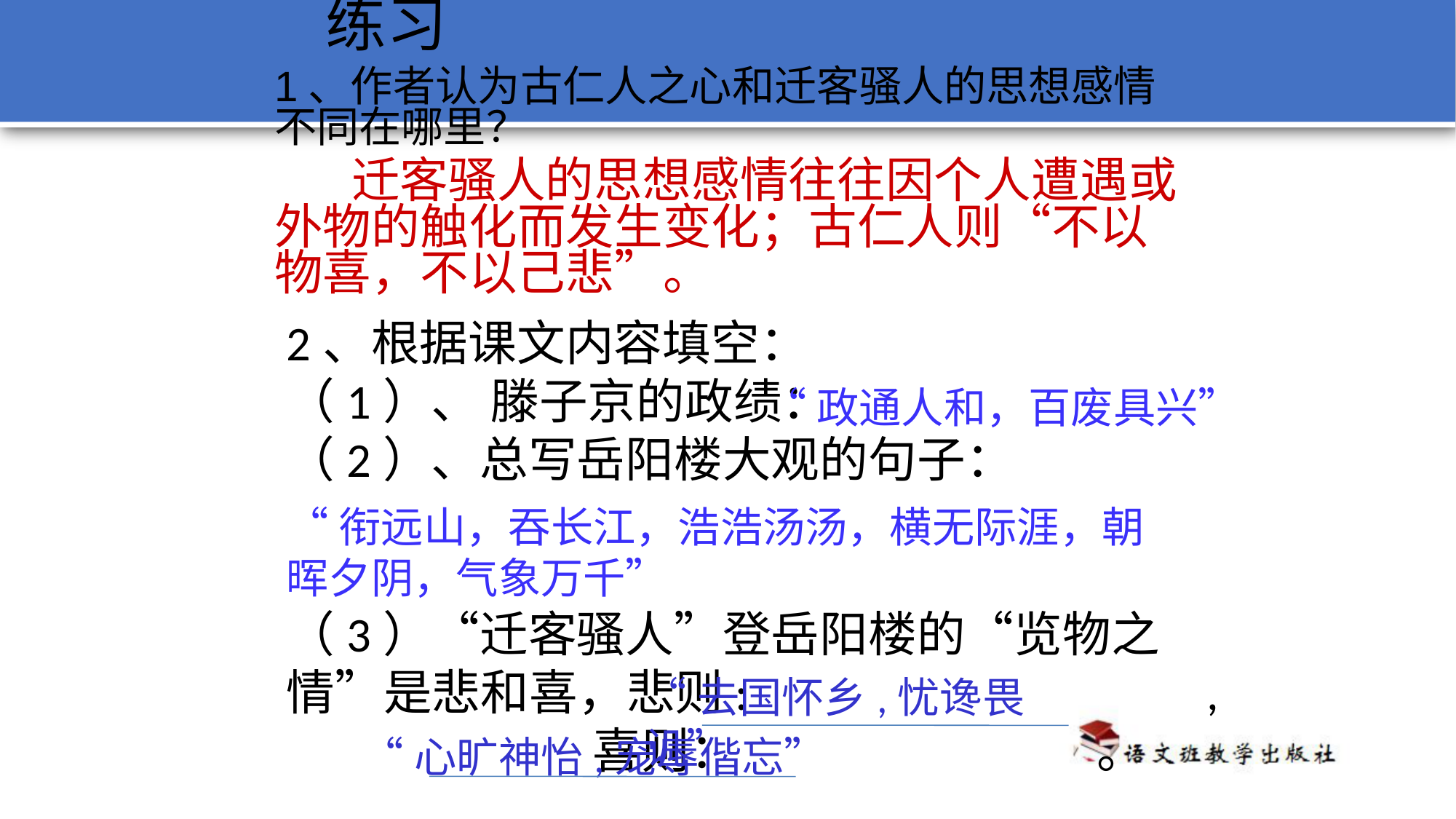

练习
1、作者认为古仁人之心和迁客骚人的思想感情不同在哪里？

      迁客骚人的思想感情往往因个人遭遇或外物的触化而发生变化；古仁人则“不以物喜，不以己悲”。
2、根据课文内容填空：
（1）、 滕子京的政绩：
（2）、总写岳阳楼大观的句子：

（3）“迁客骚人”登岳阳楼的“览物之情”是悲和喜，悲则:                                          ,                            喜则：                                 。
“政通人和，百废具兴”
“衔远山，吞长江，浩浩汤汤，横无际涯，朝晖夕阴，气象万千”
“去国怀乡,忧谗畏讥”
“心旷神怡,宠辱偕忘”